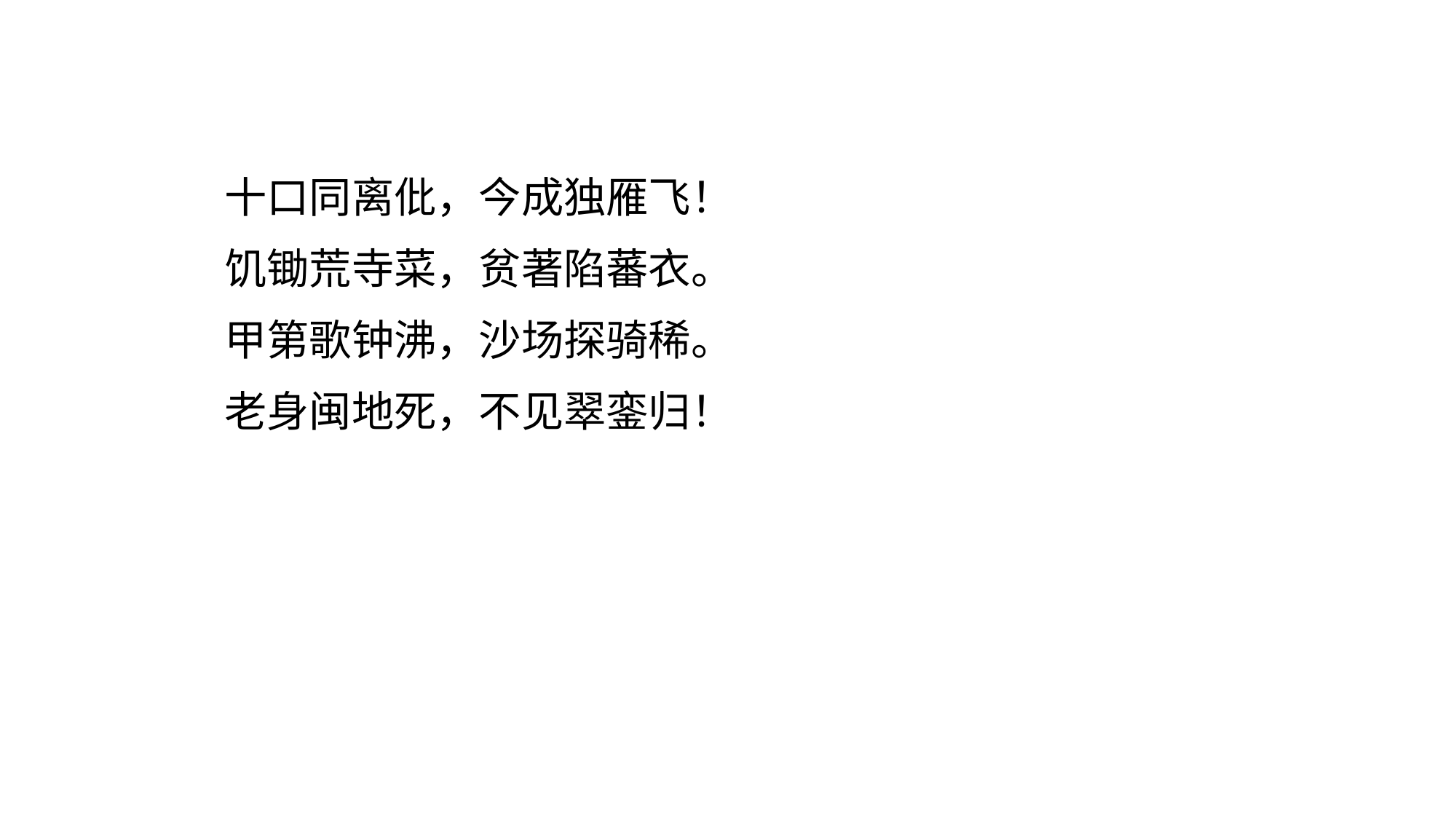

十口同离仳，今成独雁飞！
饥锄荒寺菜，贫著陷蕃衣。
甲第歌钟沸，沙场探骑稀。
老身闽地死，不见翠銮归！